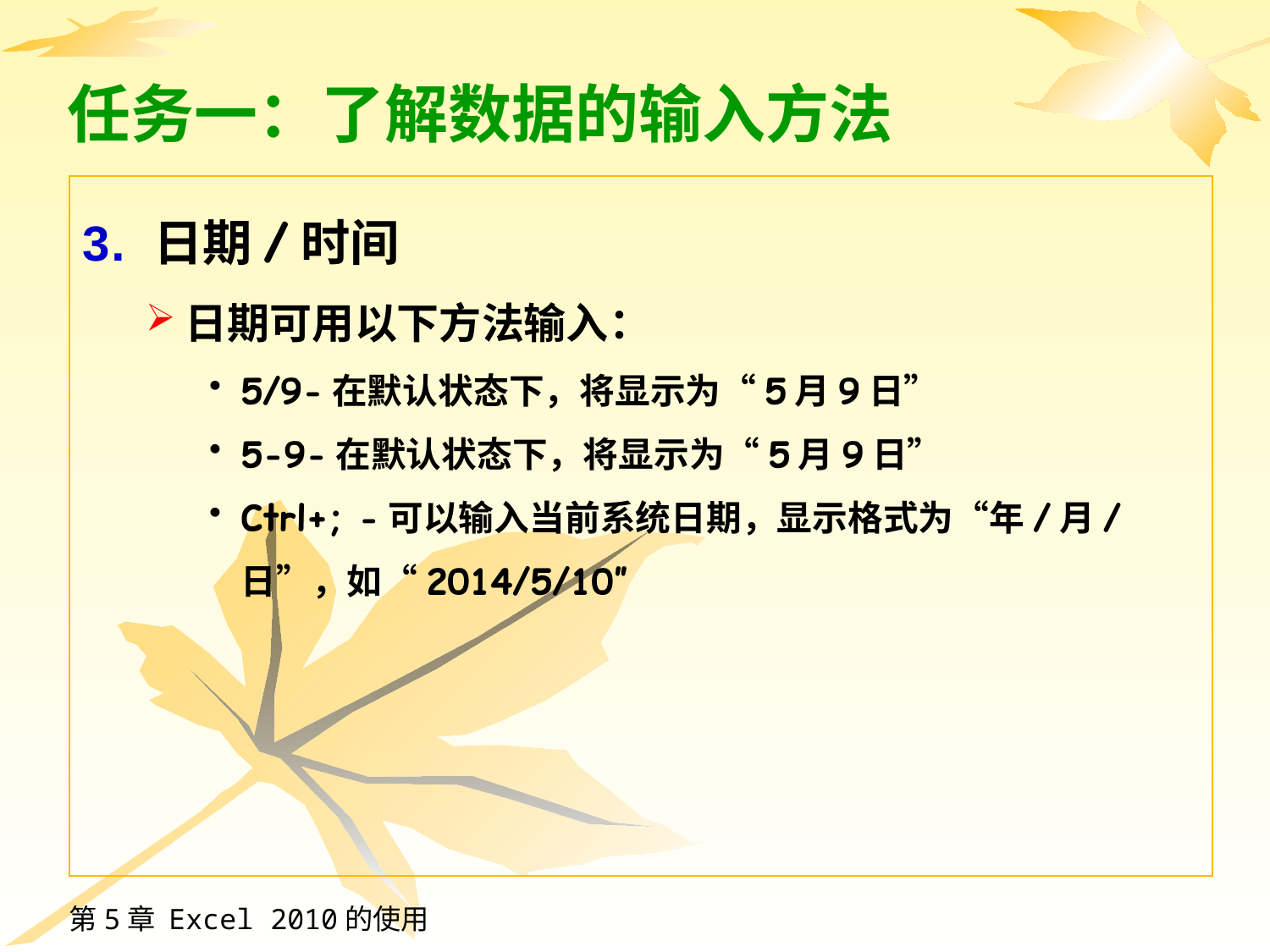

# 任务一：了解数据的输入方法
日期/时间
日期可用以下方法输入：
5/9-在默认状态下，将显示为“5月9日”
5-9-在默认状态下，将显示为“5月9日”
Ctrl+; -可以输入当前系统日期，显示格式为“年/月/日”，如“2014/5/10”